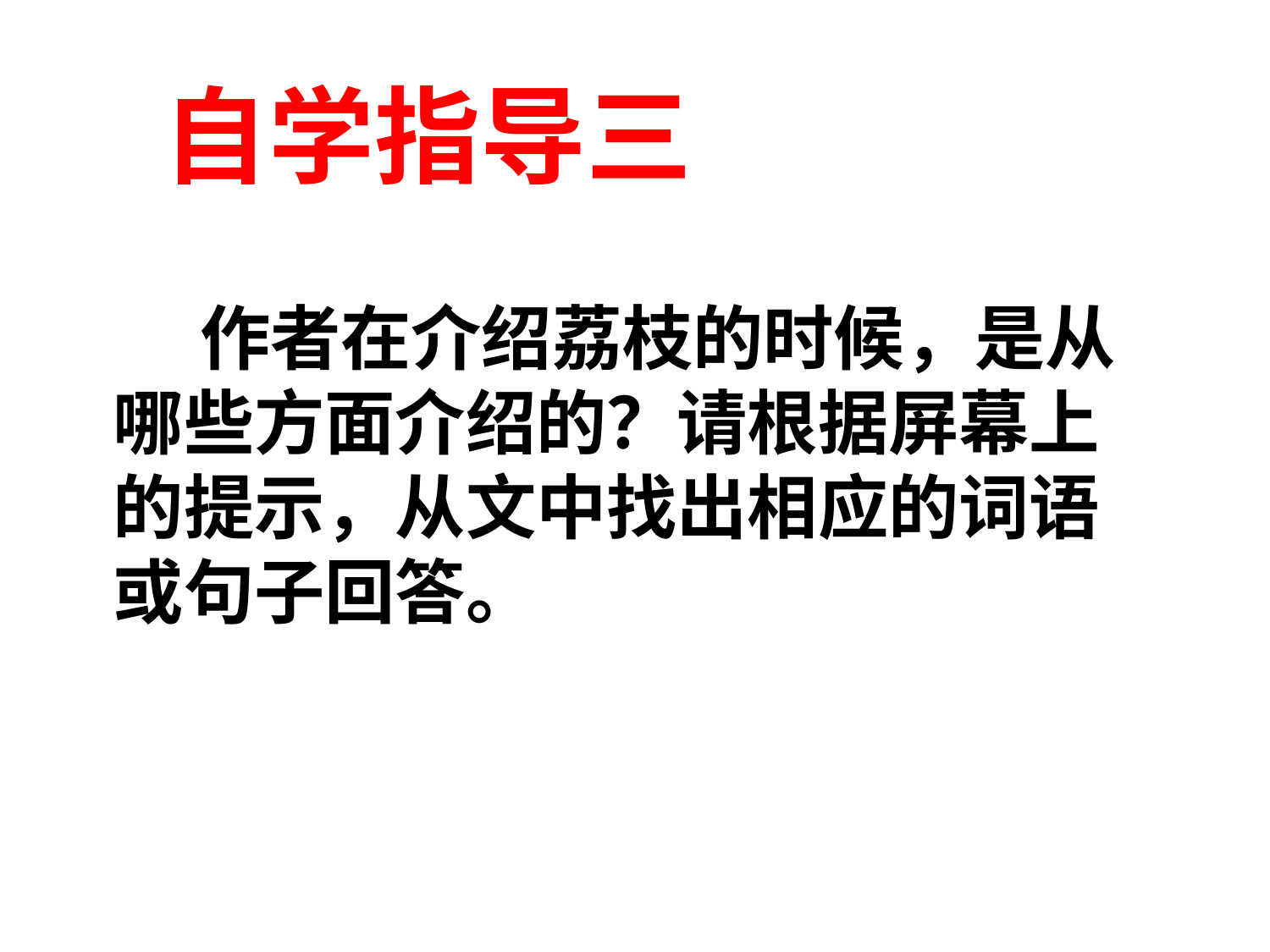

自学指导三
        作者在介绍荔枝的时候，是从哪些方面介绍的？请根据屏幕上的提示，从文中找出相应的词语或句子回答。